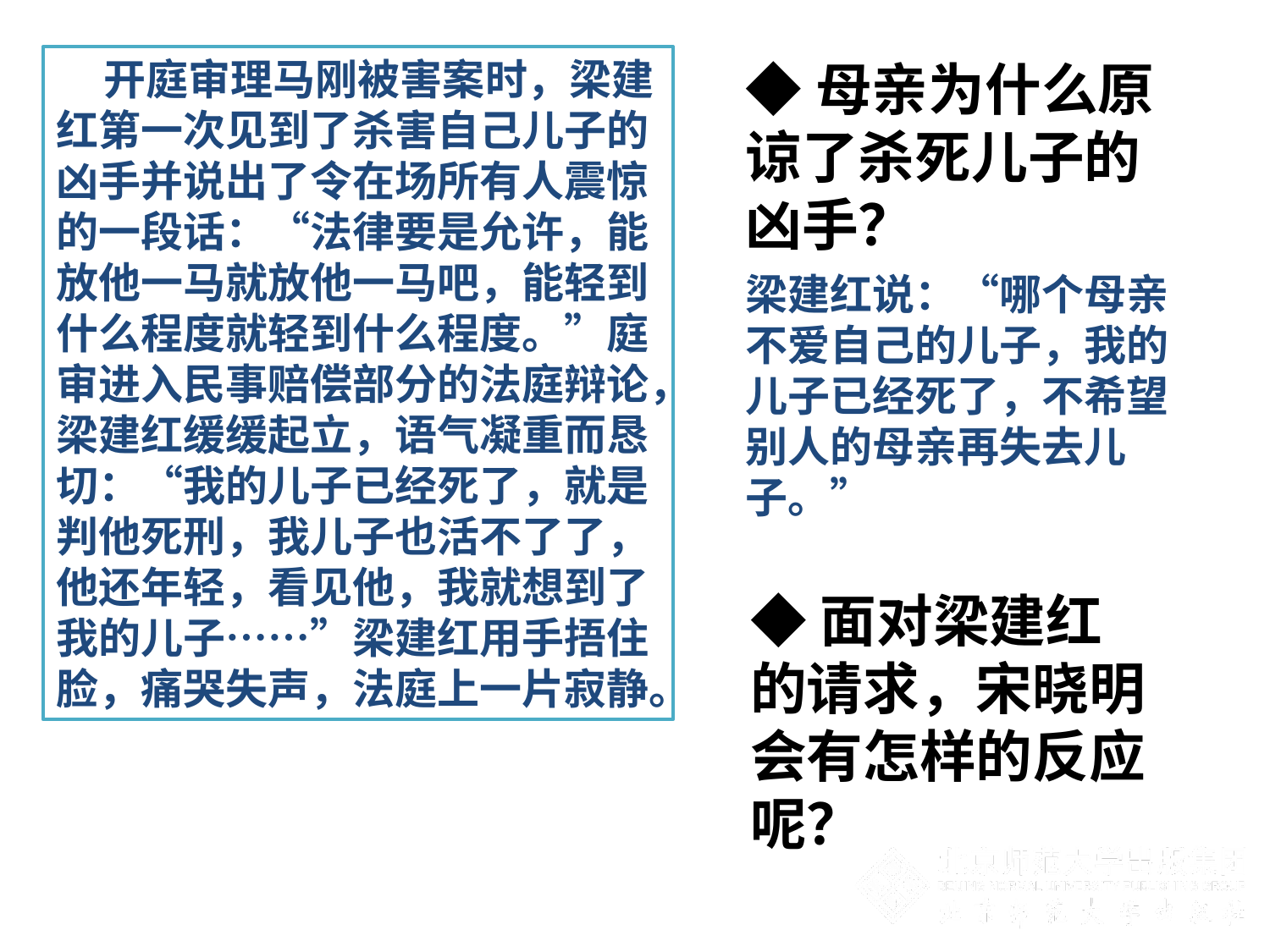

开庭审理马刚被害案时，梁建红第一次见到了杀害自己儿子的凶手并说出了令在场所有人震惊的一段话：“法律要是允许，能放他一马就放他一马吧，能轻到什么程度就轻到什么程度。”庭审进入民事赔偿部分的法庭辩论，梁建红缓缓起立，语气凝重而恳切：“我的儿子已经死了，就是判他死刑，我儿子也活不了了，他还年轻，看见他，我就想到了我的儿子……”梁建红用手捂住脸，痛哭失声，法庭上一片寂静。
◆母亲为什么原谅了杀死儿子的凶手？
梁建红说：“哪个母亲不爱自己的儿子，我的儿子已经死了，不希望别人的母亲再失去儿子。”
◆面对梁建红的请求，宋晓明会有怎样的反应
呢？